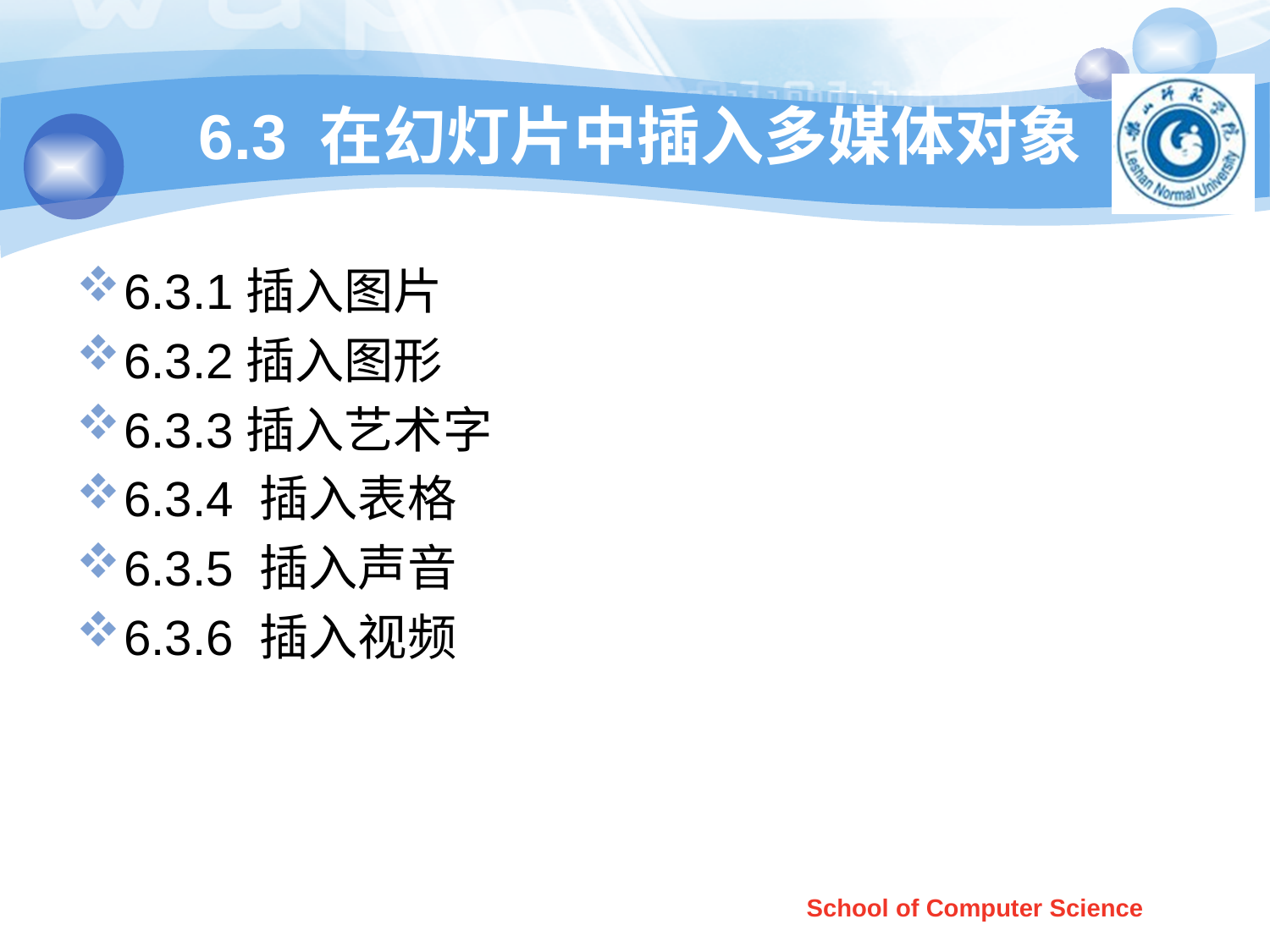

# 6.3 在幻灯片中插入多媒体对象
6.3.1插入图片
6.3.2插入图形
6.3.3插入艺术字
6.3.4 插入表格
6.3.5 插入声音
6.3.6 插入视频

School of Computer Science